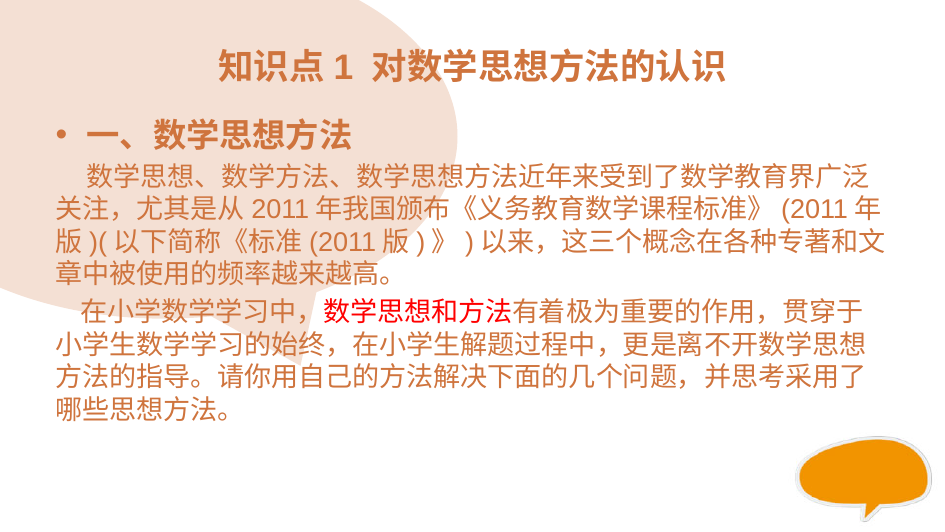

# 知识点1 对数学思想方法的认识
一、数学思想方法
    数学思想、数学方法、数学思想方法近年来受到了数学教育界广泛关注，尤其是从2011年我国颁布《义务教育数学课程标准》(2011年版)(以下简称《标准(2011版)》)以来，这三个概念在各种专著和文章中被使用的频率越来越高。
   在小学数学学习中，数学思想和方法有着极为重要的作用，贯穿于小学生数学学习的始终，在小学生解题过程中，更是离不开数学思想方法的指导。请你用自己的方法解决下面的几个问题，并思考采用了哪些思想方法。